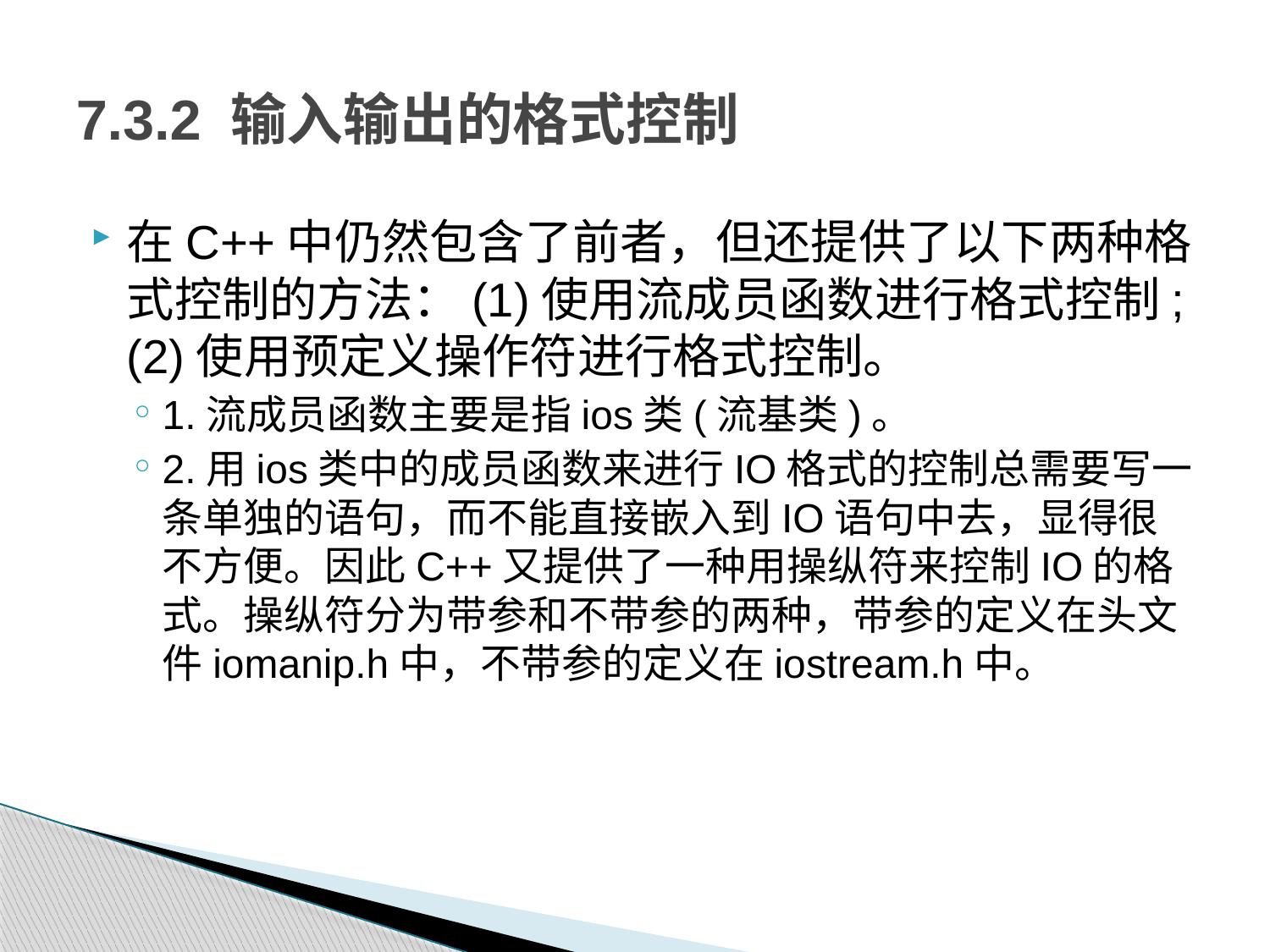

# 7.3.2 输入输出的格式控制
在C++中仍然包含了前者，但还提供了以下两种格式控制的方法：(1)使用流成员函数进行格式控制;(2)使用预定义操作符进行格式控制。
1.流成员函数主要是指ios类(流基类)。
2.用ios类中的成员函数来进行IO格式的控制总需要写一条单独的语句，而不能直接嵌入到IO语句中去，显得很不方便。因此C++又提供了一种用操纵符来控制IO的格式。操纵符分为带参和不带参的两种，带参的定义在头文件iomanip.h中，不带参的定义在iostream.h中。